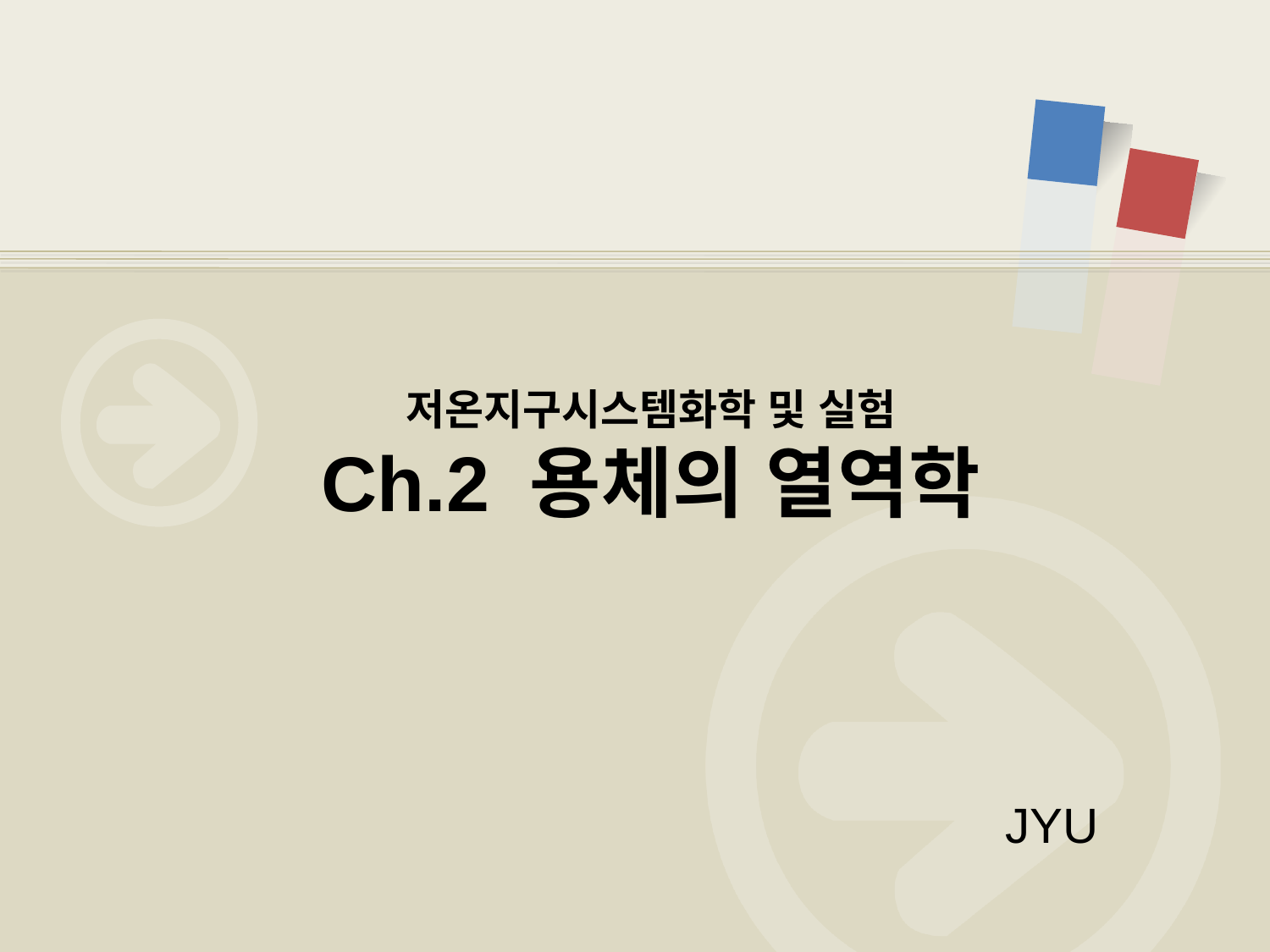

# 저온지구시스템화학 및 실험 Ch.2 용체의 열역학
JYU